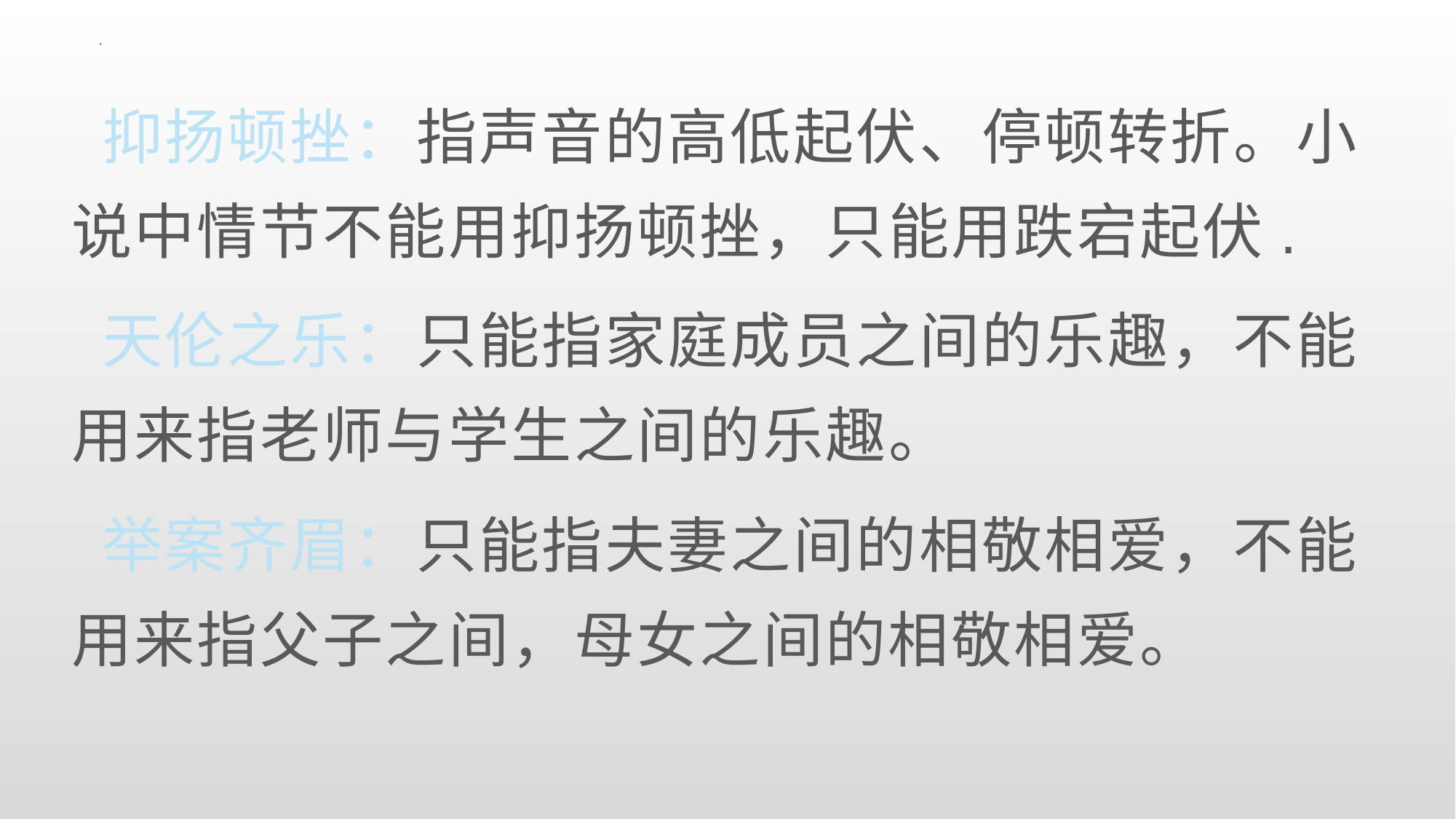

抑扬顿挫：指声音的高低起伏、停顿转折。小说中情节不能用抑扬顿挫，只能用跌宕起伏.
 天伦之乐：只能指家庭成员之间的乐趣，不能用来指老师与学生之间的乐趣。
 举案齐眉：只能指夫妻之间的相敬相爱，不能用来指父子之间，母女之间的相敬相爱。